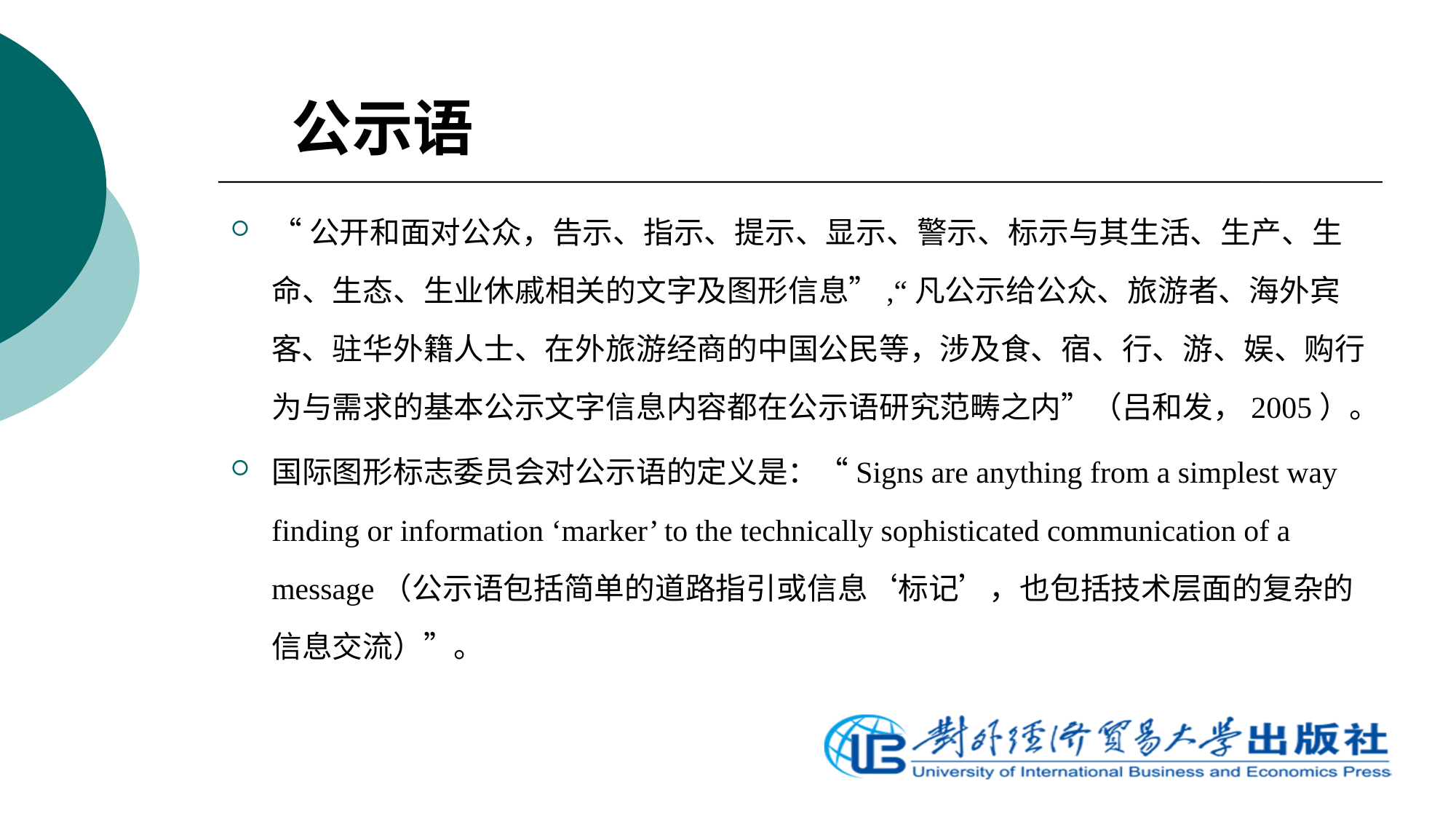

# 公示语
“公开和面对公众，告示、指示、提示、显示、警示、标示与其生活、生产、生命、生态、生业休戚相关的文字及图形信息”,“凡公示给公众、旅游者、海外宾客、驻华外籍人士、在外旅游经商的中国公民等，涉及食、宿、行、游、娱、购行为与需求的基本公示文字信息内容都在公示语研究范畴之内”（吕和发，2005）。
国际图形标志委员会对公示语的定义是：“Signs are anything from a simplest way finding or information ‘marker’ to the technically sophisticated communication of a message（公示语包括简单的道路指引或信息‘标记’，也包括技术层面的复杂的信息交流）”。